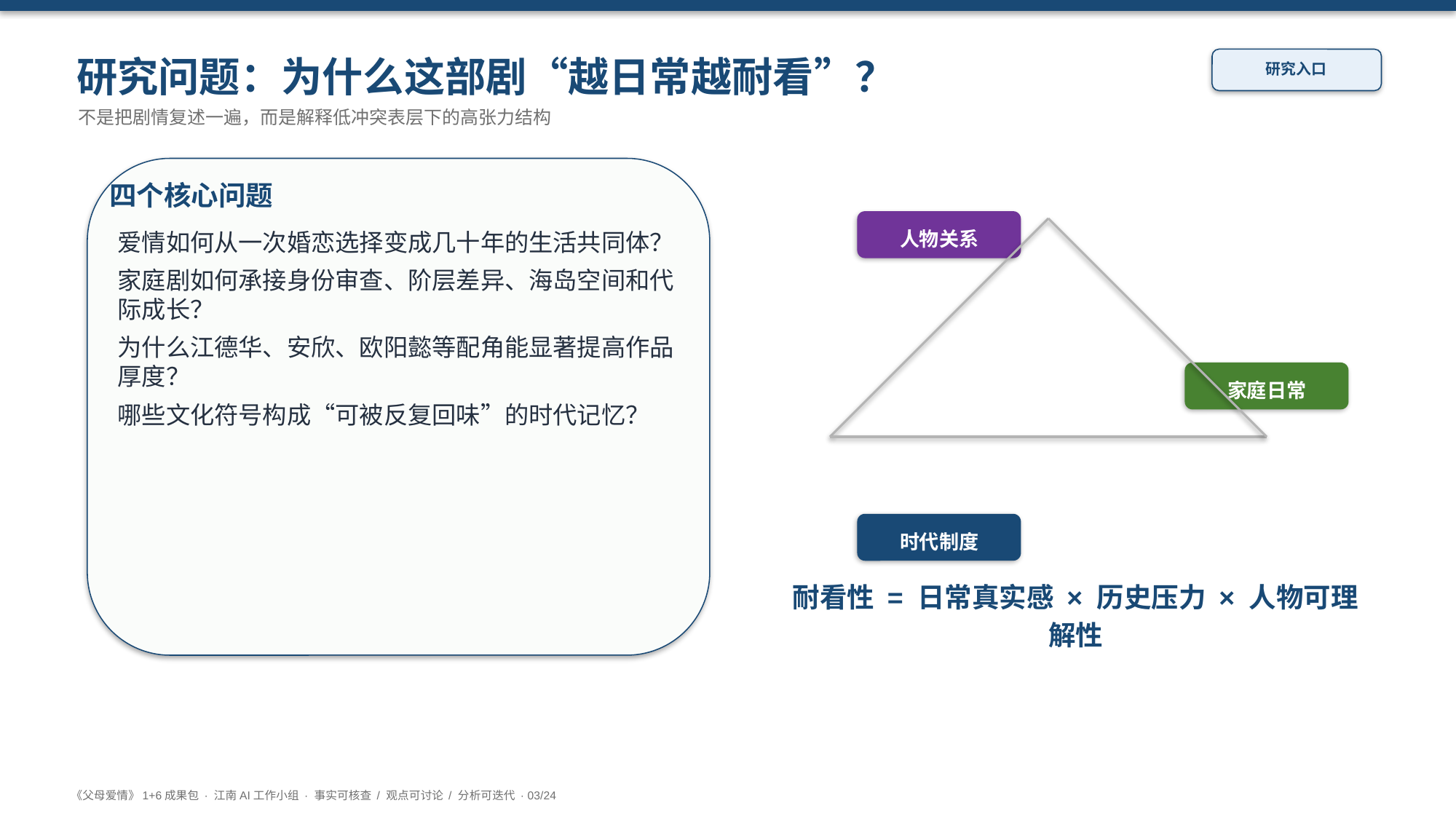

研究问题：为什么这部剧“越日常越耐看”？

研究入口
不是把剧情复述一遍，而是解释低冲突表层下的高张力结构

四个核心问题

人物关系
爱情如何从一次婚恋选择变成几十年的生活共同体？
家庭剧如何承接身份审查、阶层差异、海岛空间和代际成长？
为什么江德华、安欣、欧阳懿等配角能显著提高作品厚度？
哪些文化符号构成“可被反复回味”的时代记忆？

家庭日常

时代制度
耐看性 = 日常真实感 × 历史压力 × 人物可理解性
《父母爱情》1+6成果包 · 江南AI工作小组 · 事实可核查 / 观点可讨论 / 分析可迭代 · 03/24